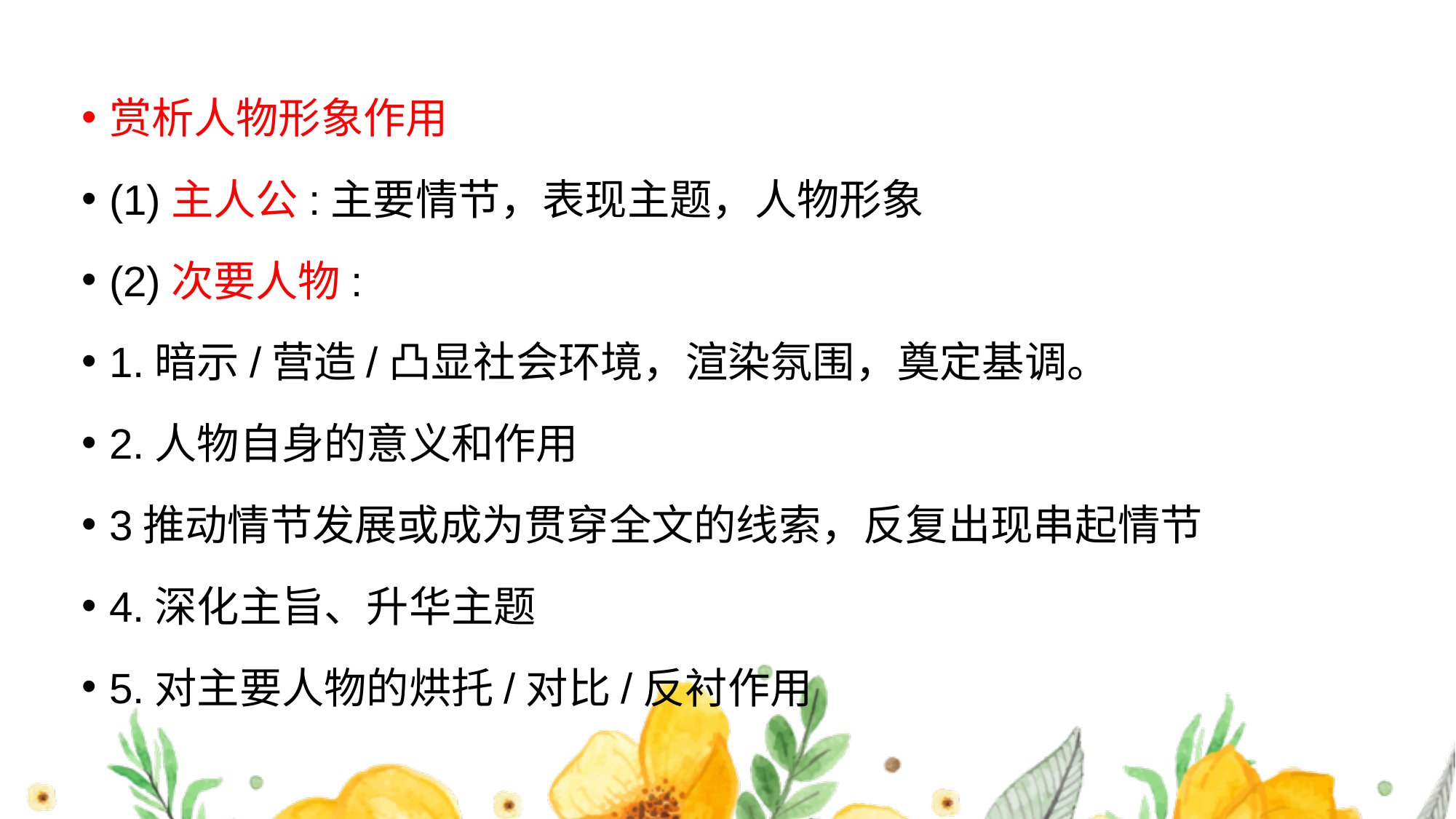

#
赏析人物形象作用
(1)主人公:主要情节，表现主题，人物形象
(2)次要人物:
1.暗示/营造/凸显社会环境，渲染氛围，奠定基调。
2.人物自身的意义和作用
3推动情节发展或成为贯穿全文的线索，反复出现串起情节
4.深化主旨、升华主题
5.对主要人物的烘托/对比/反衬作用